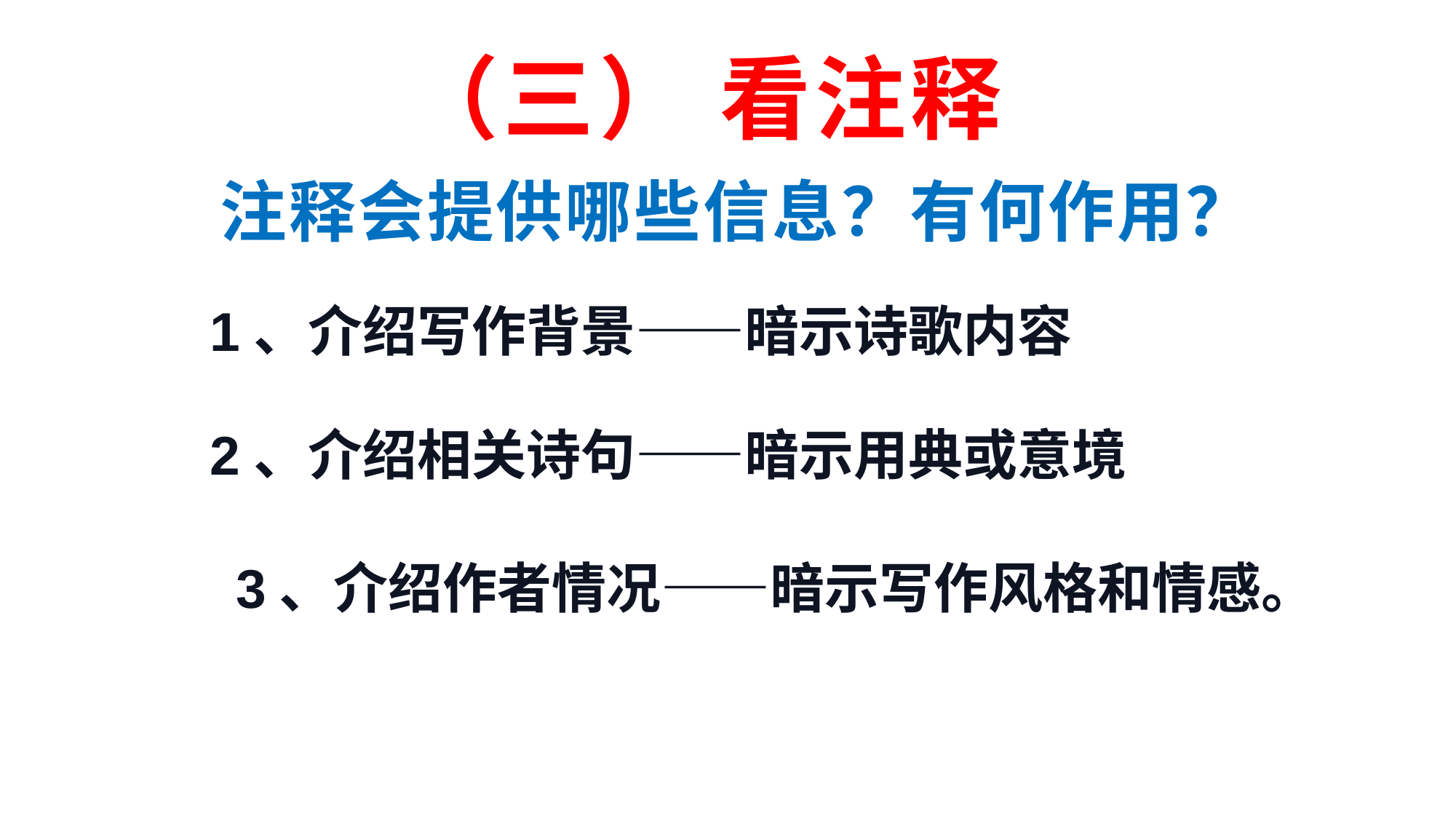

# （三） 看注释
注释会提供哪些信息？有何作用？
1、介绍写作背景——暗示诗歌内容
2、介绍相关诗句——暗示用典或意境
 3、介绍作者情况——暗示写作风格和情感。